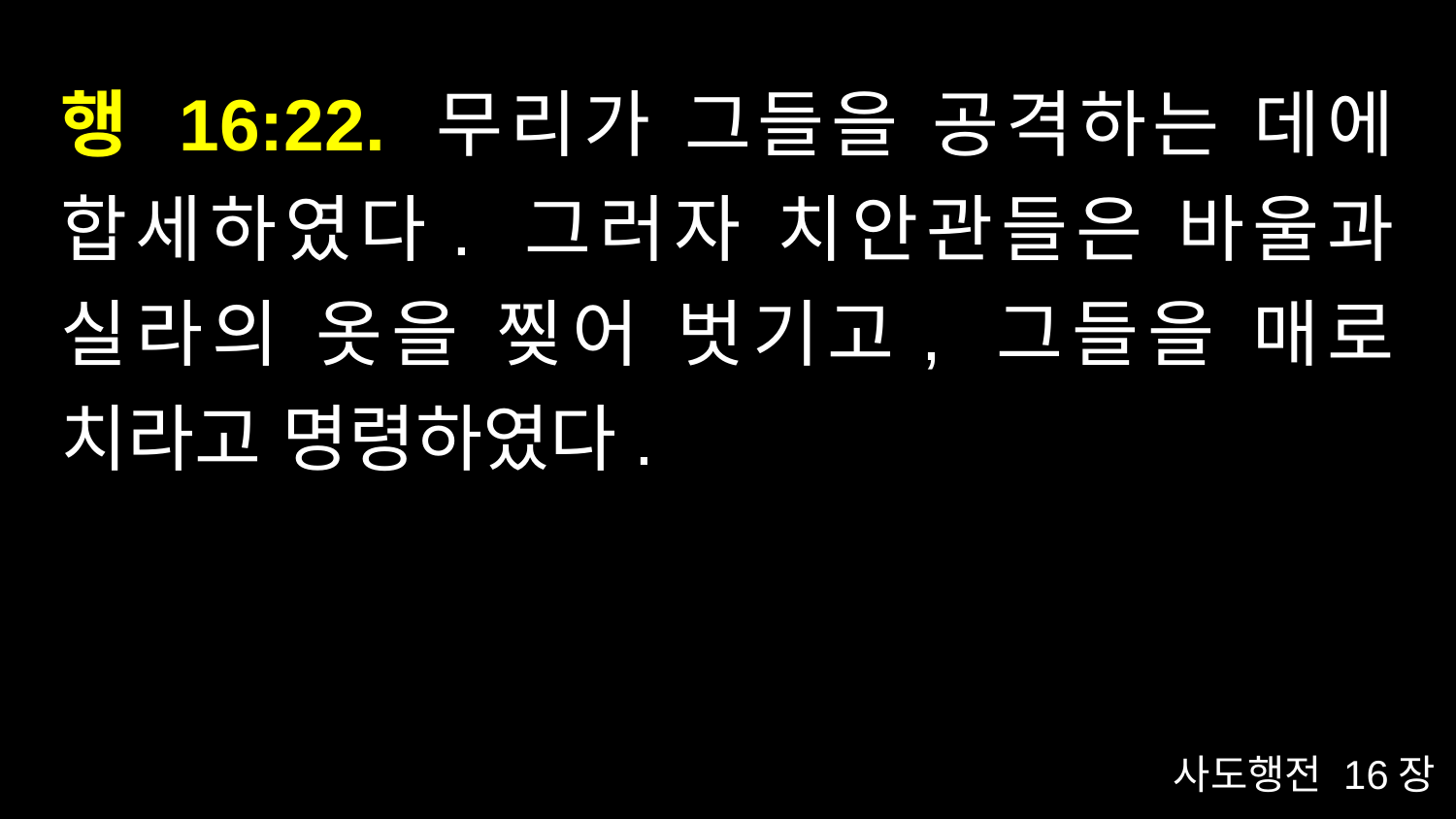

# 행 16:22. 무리가 그들을 공격하는 데에 합세하였다. 그러자 치안관들은 바울과 실라의 옷을 찢어 벗기고, 그들을 매로 치라고 명령하였다.
사도행전 16장